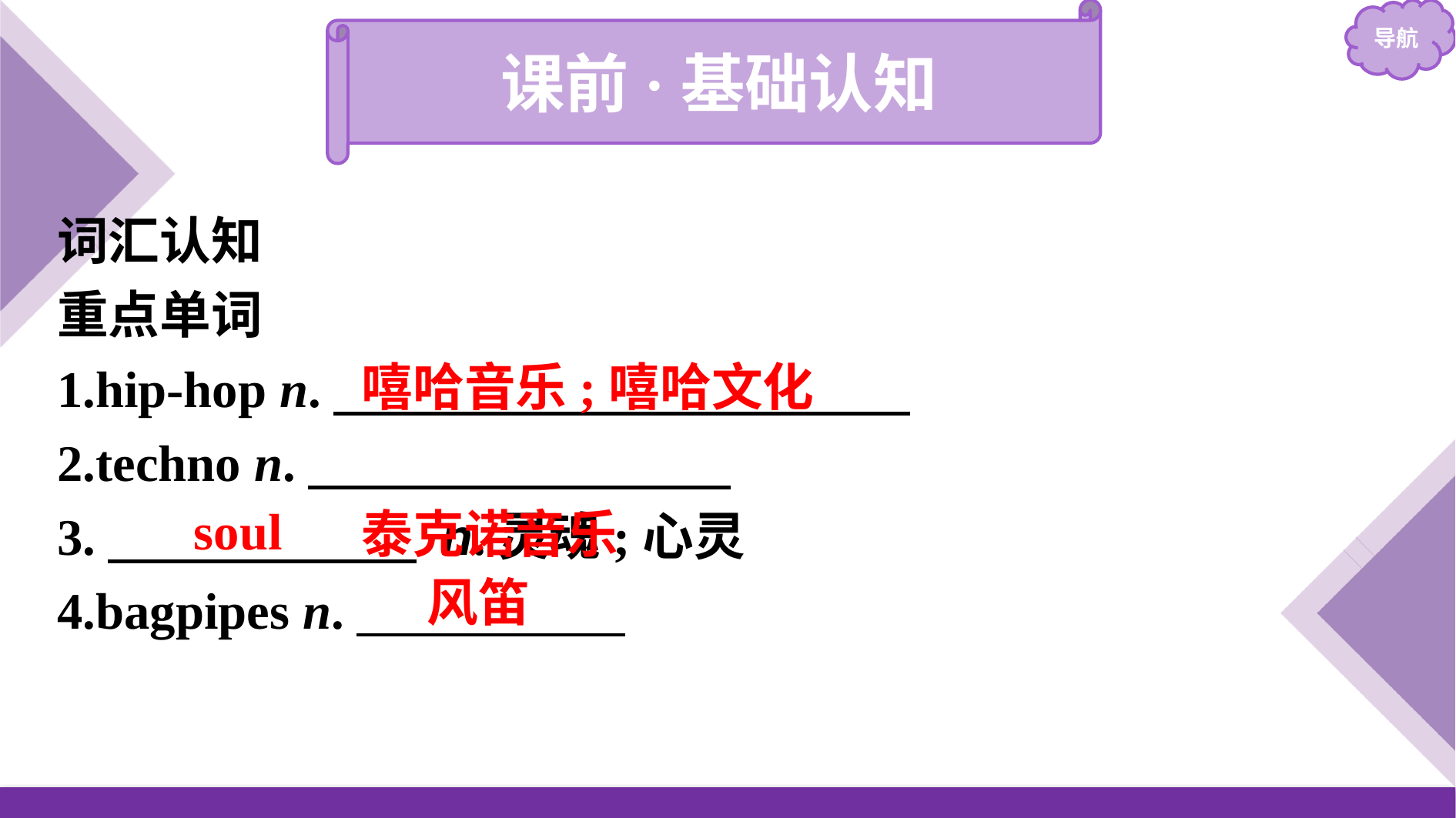

课前·基础认知
词汇认知
重点单词
1.hip-hop n.
2.techno n.
3.　　　　　　 n.灵魂;心灵
4.bagpipes n.
嘻哈音乐;嘻哈文化
泰克诺音乐
soul
风笛